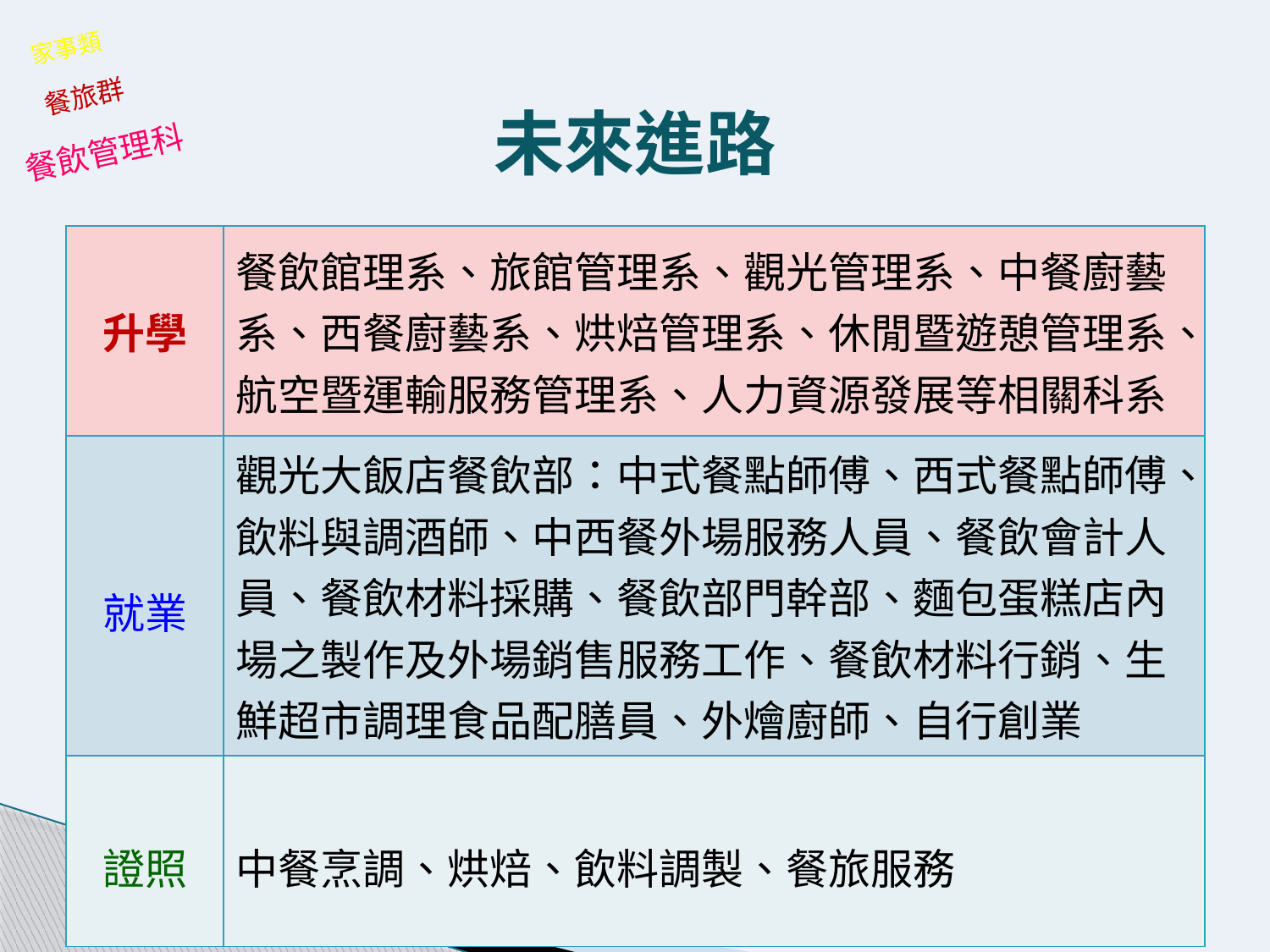

家事類

餐旅群
未來進路
餐飲管理科
| 升學 | 餐飲館理系、旅館管理系、觀光管理系、中餐廚藝系、西餐廚藝系、烘焙管理系、休閒暨遊憩管理系、航空暨運輸服務管理系、人力資源發展等相關科系 |
| --- | --- |
| 就業 | 觀光大飯店餐飲部：中式餐點師傅、西式餐點師傅、飲料與調酒師、中西餐外場服務人員、餐飲會計人員、餐飲材料採購、餐飲部門幹部、麵包蛋糕店內場之製作及外場銷售服務工作、餐飲材料行銷、生鮮超市調理食品配膳員、外燴廚師、自行創業 |
| 證照 | 中餐烹調、烘焙、飲料調製、餐旅服務 |